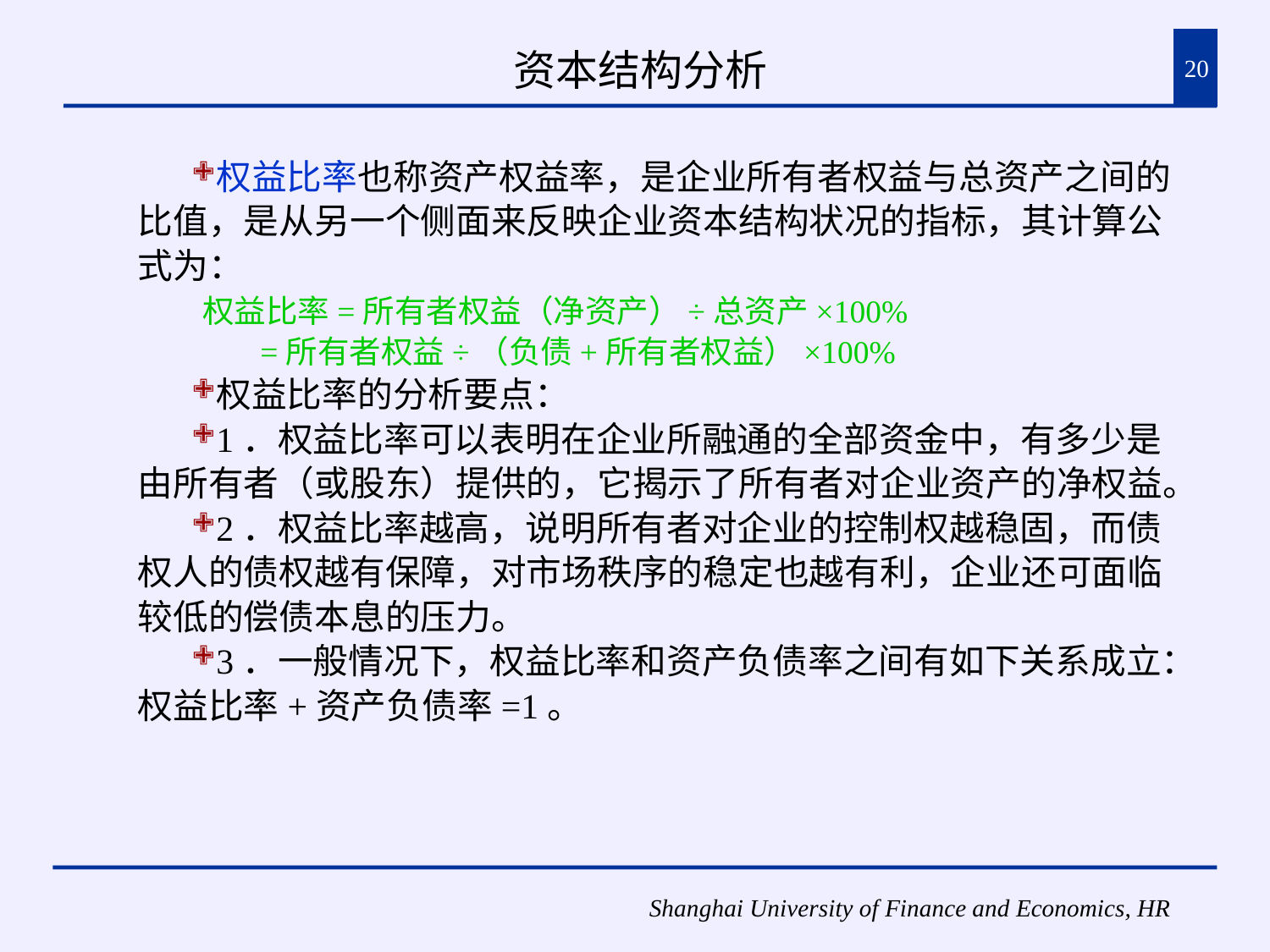

# 资本结构分析
20
权益比率也称资产权益率，是企业所有者权益与总资产之间的比值，是从另一个侧面来反映企业资本结构状况的指标，其计算公式为：
        权益比率=所有者权益（净资产）÷总资产×100%
                =所有者权益÷（负债+所有者权益）×100%
权益比率的分析要点：
1．权益比率可以表明在企业所融通的全部资金中，有多少是由所有者（或股东）提供的，它揭示了所有者对企业资产的净权益。
2．权益比率越高，说明所有者对企业的控制权越稳固，而债权人的债权越有保障，对市场秩序的稳定也越有利，企业还可面临较低的偿债本息的压力。
3．一般情况下，权益比率和资产负债率之间有如下关系成立：权益比率+资产负债率=1。